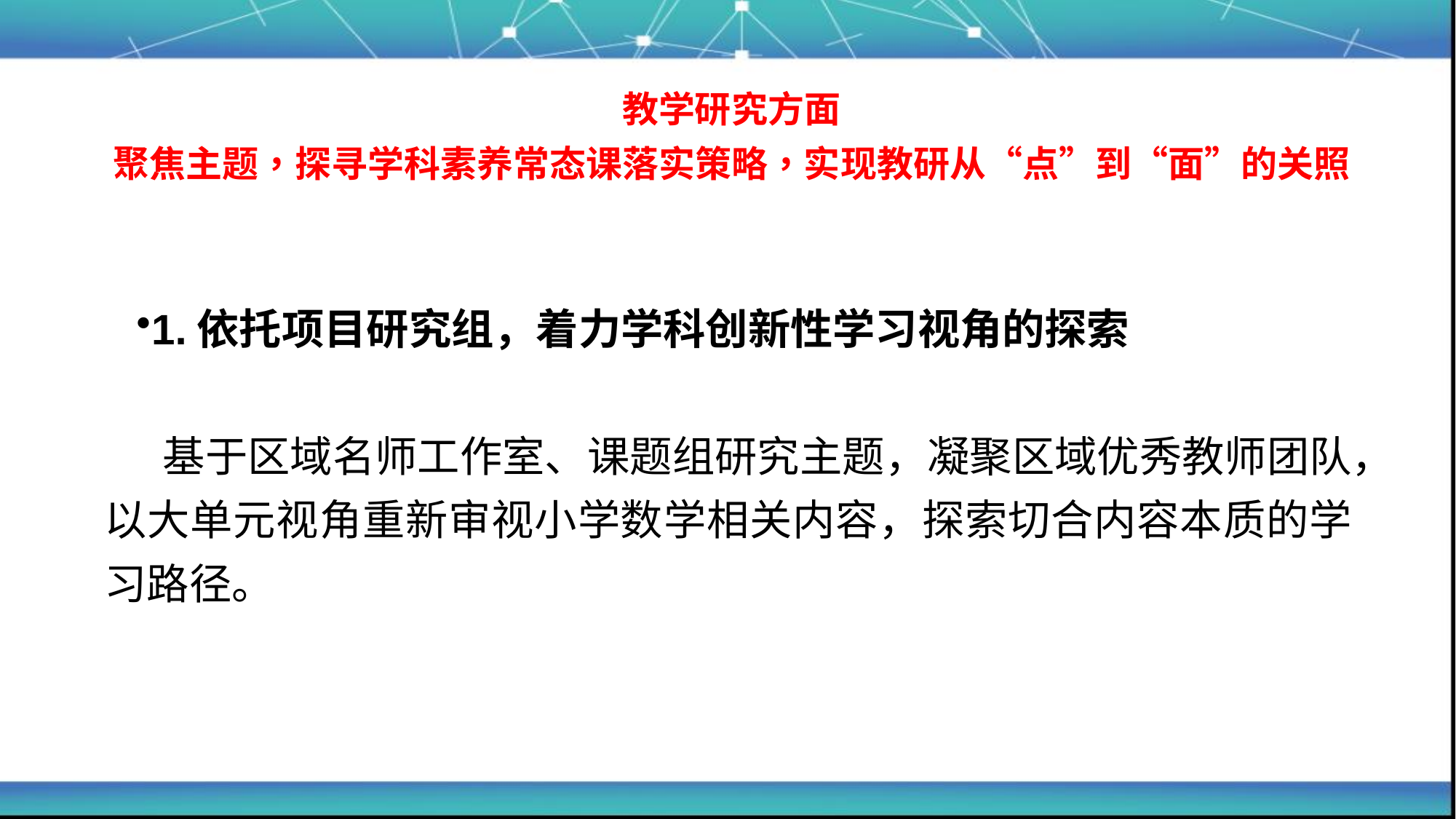

# 教学研究方面 聚焦主题，探寻学科素养常态课落实策略，实现教研从“点”到“面”的关照
1.依托项目研究组，着力学科创新性学习视角的探索
      基于区域名师工作室、课题组研究主题，凝聚区域优秀教师团队，以大单元视角重新审视小学数学相关内容，探索切合内容本质的学习路径。